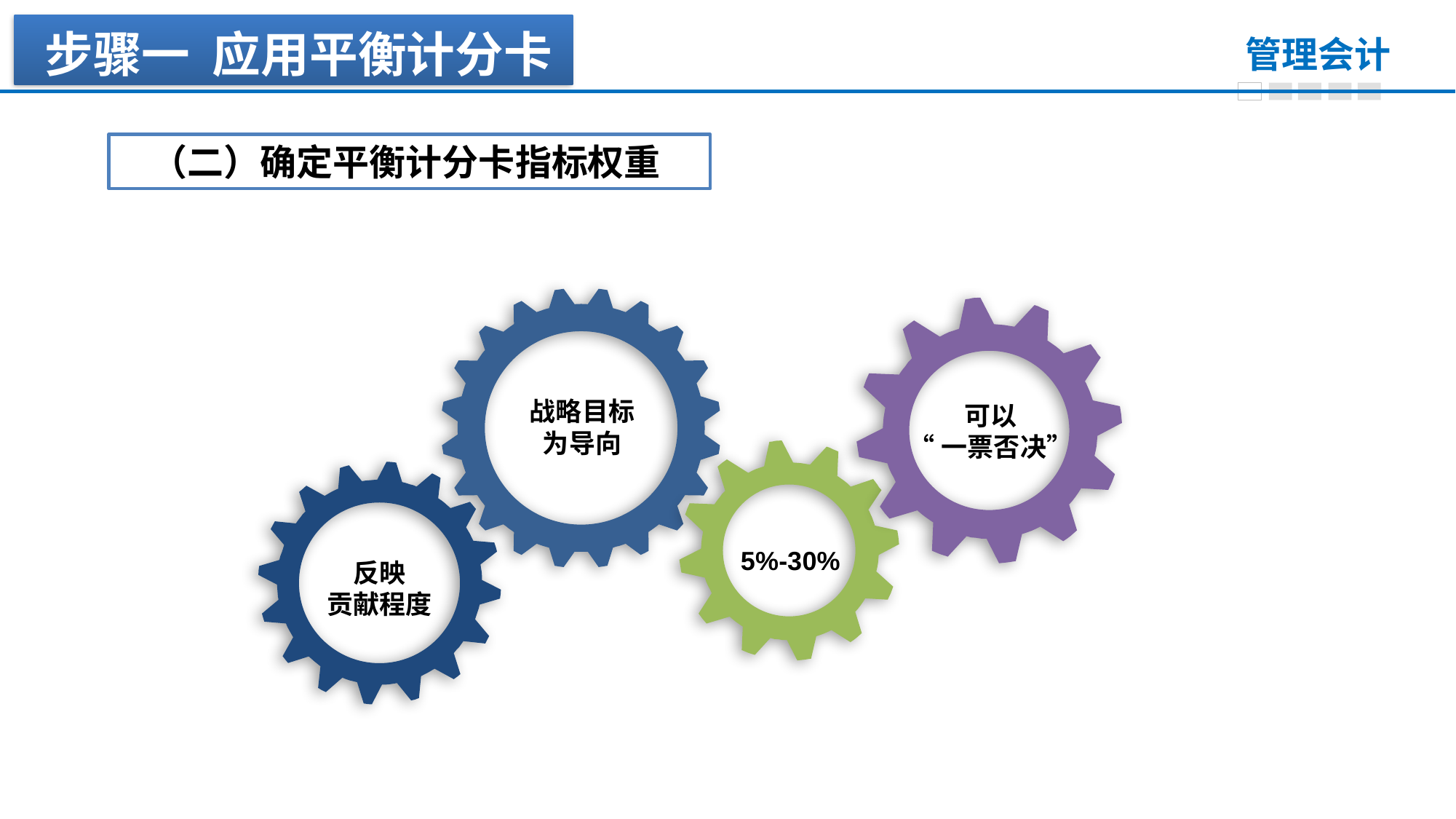

步骤一  应用平衡计分卡
（二）确定平衡计分卡指标权重

战略目标
为导向
可以
“一票否决”

5%-30%
反映
贡献程度